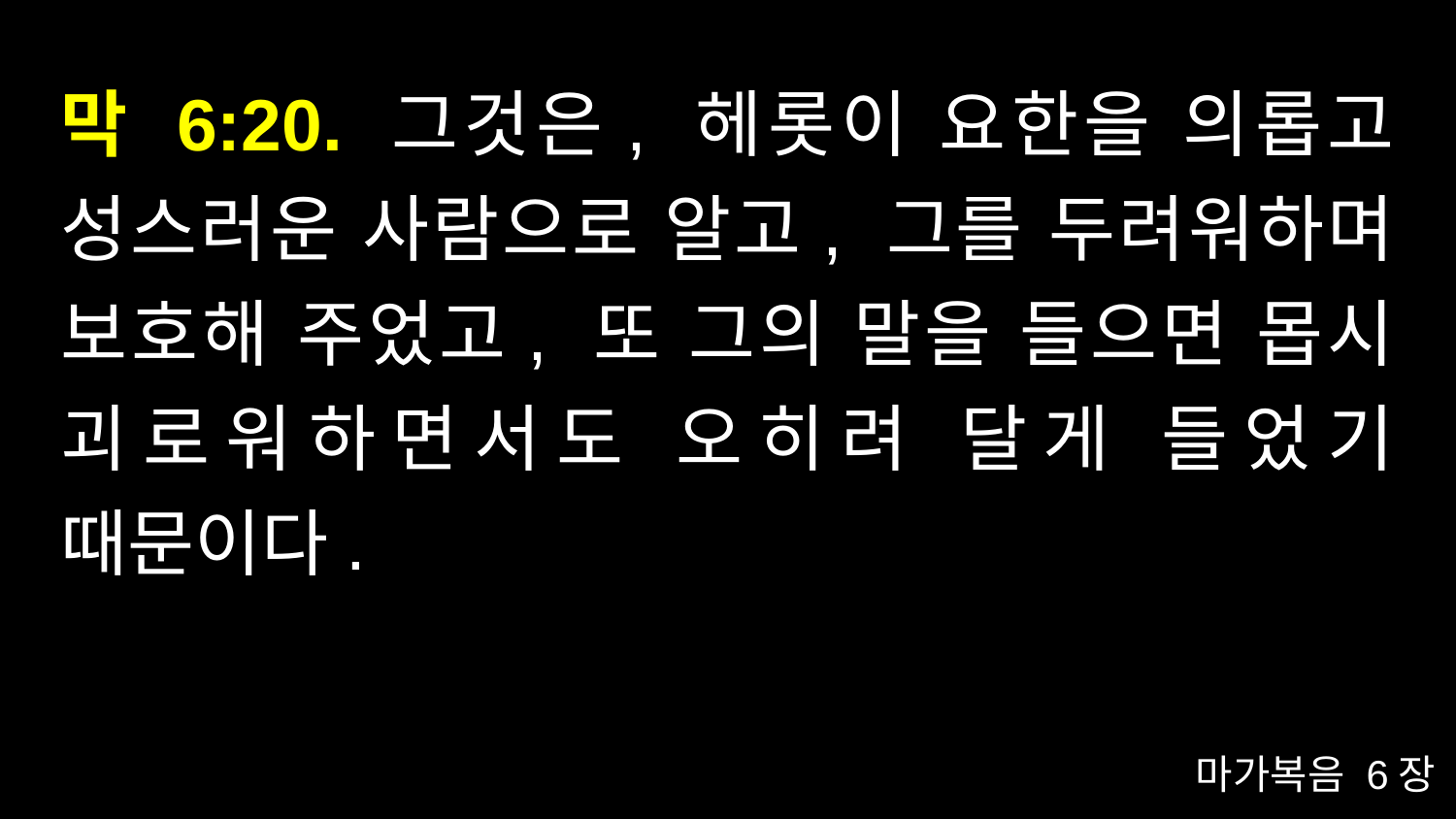

# 막 6:20. 그것은, 헤롯이 요한을 의롭고 성스러운 사람으로 알고, 그를 두려워하며 보호해 주었고, 또 그의 말을 들으면 몹시 괴로워하면서도 오히려 달게 들었기 때문이다.
마가복음 6장